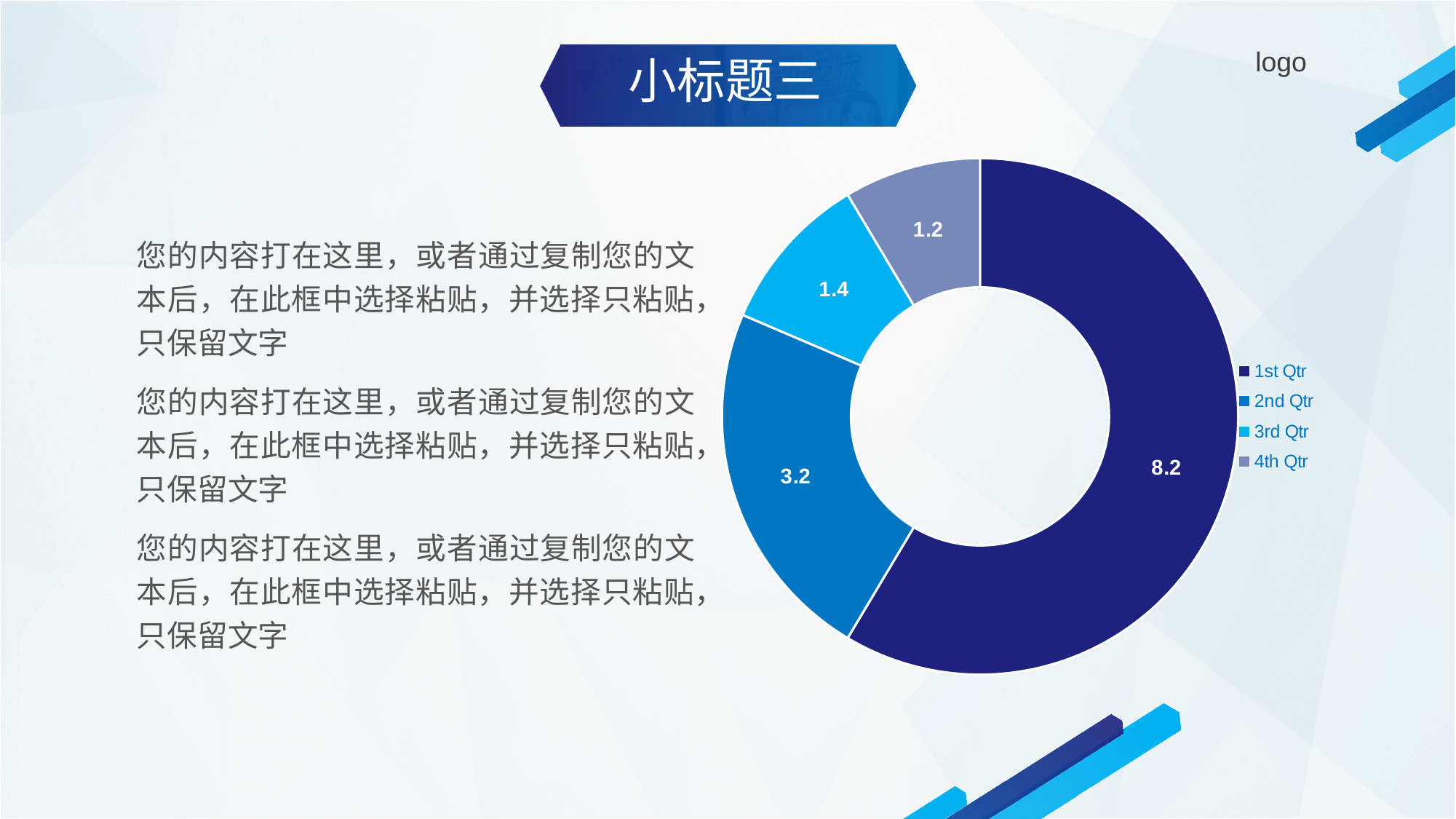

小标题三

### Chart

| Category | Sales |
|---|---|
| 1st Qtr | 8.2 |
| 2nd Qtr | 3.2 |
| 3rd Qtr | 1.4 |
| 4th Qtr | 1.2 |
您的内容打在这里，或者通过复制您的文本后，在此框中选择粘贴，并选择只粘贴，只保留文字
您的内容打在这里，或者通过复制您的文本后，在此框中选择粘贴，并选择只粘贴，只保留文字
您的内容打在这里，或者通过复制您的文本后，在此框中选择粘贴，并选择只粘贴，只保留文字